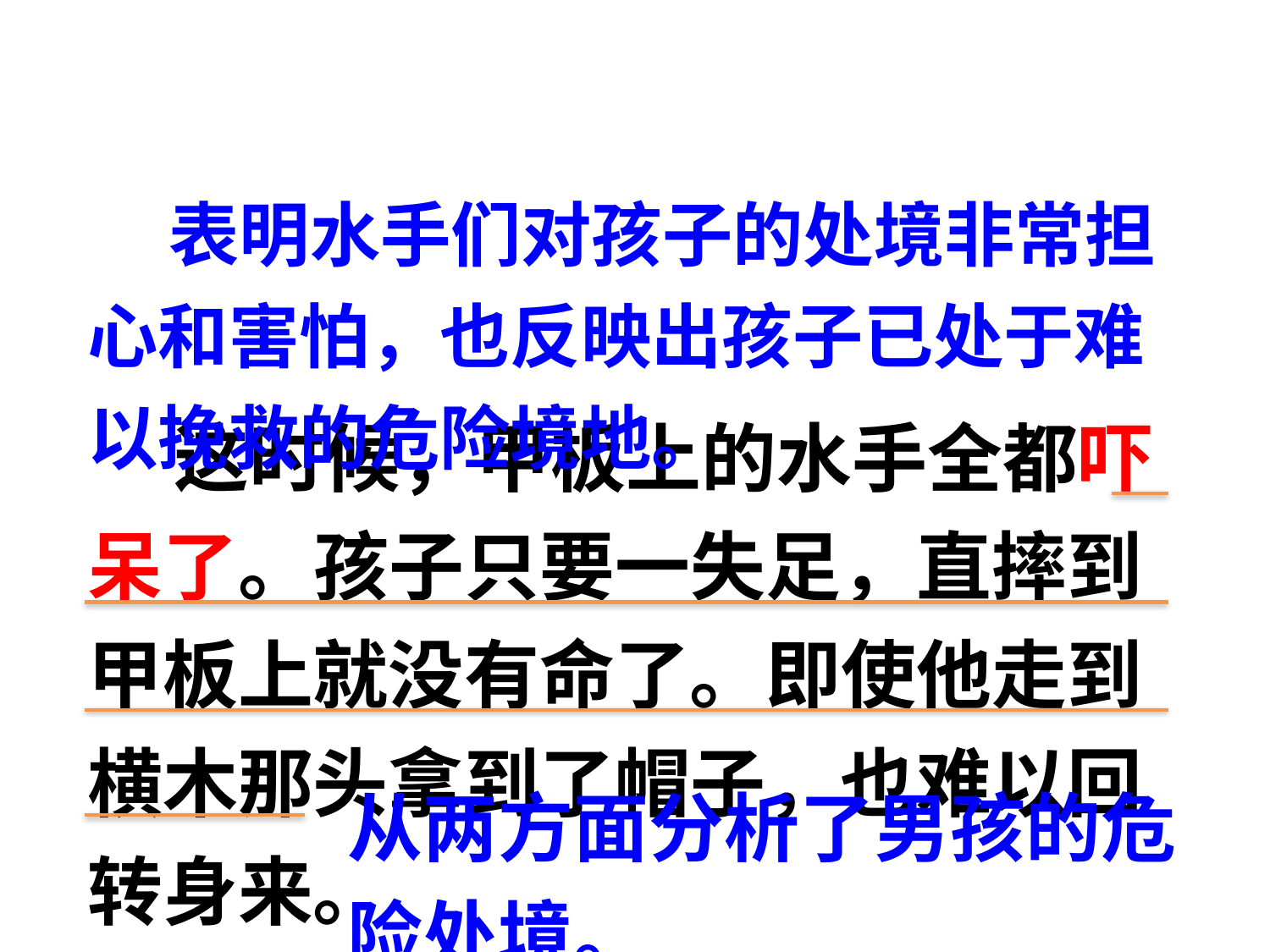

表明水手们对孩子的处境非常担心和害怕，也反映出孩子已处于难以挽救的危险境地。
    这时候，甲板上的水手全都吓呆了。孩子只要一失足，直摔到甲板上就没有命了。即使他走到横木那头拿到了帽子，也难以回转身来。
从两方面分析了男孩的危险处境。